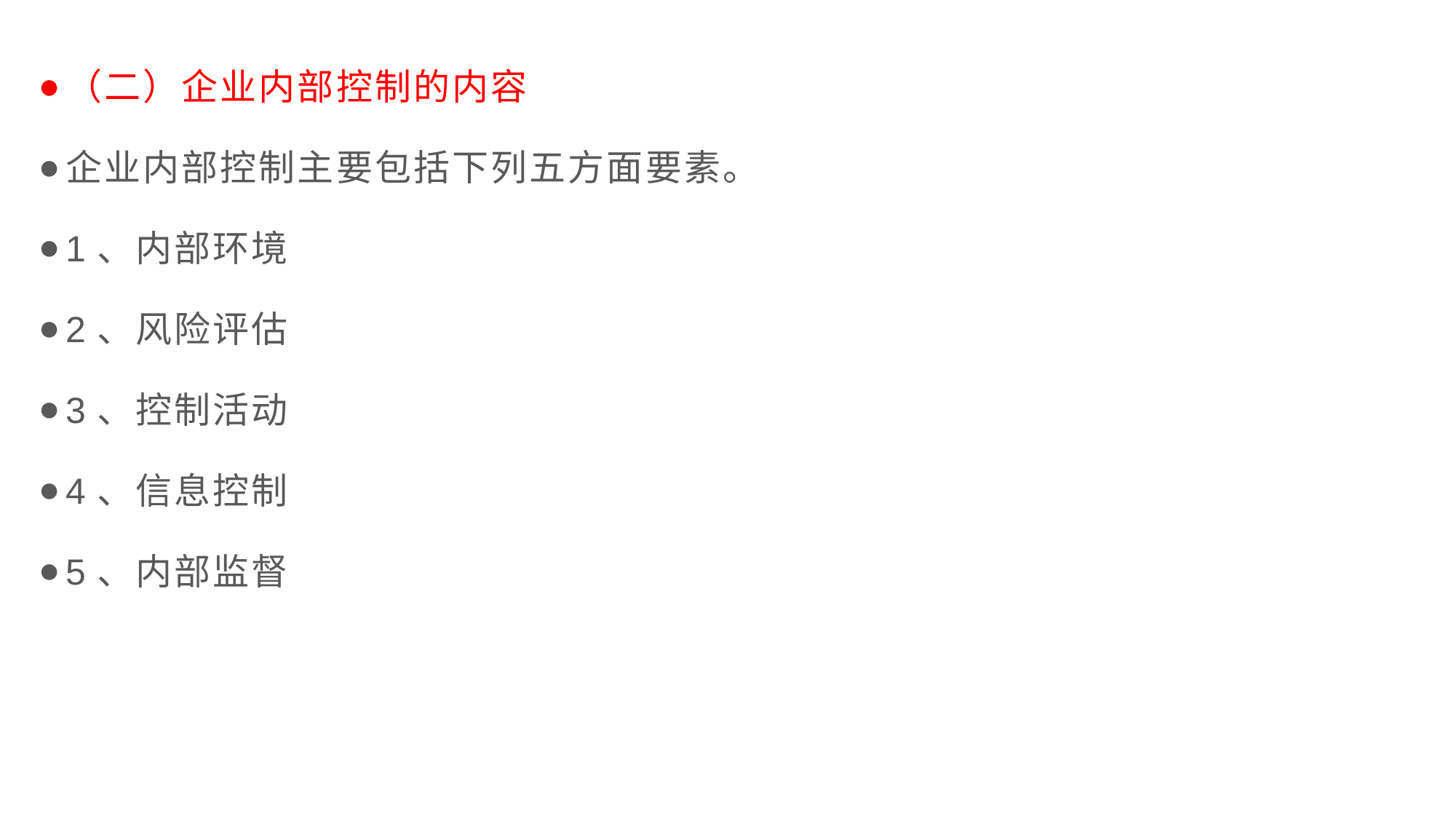

（二）企业内部控制的内容
企业内部控制主要包括下列五方面要素。
1、内部环境
2、风险评估
3、控制活动
4、信息控制
5、内部监督

20